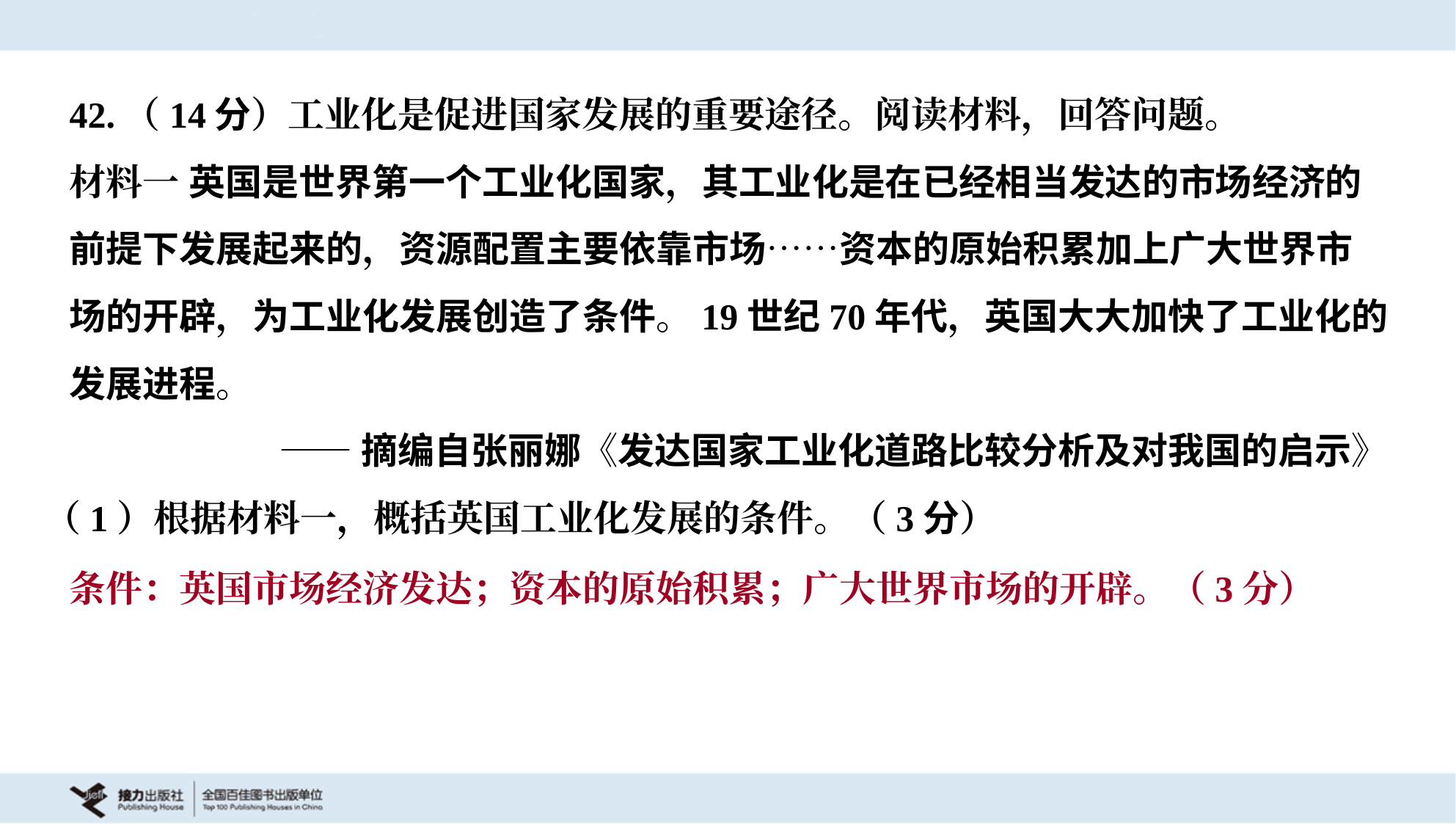

42.（14分）工业化是促进国家发展的重要途径。阅读材料，回答问题。
材料一 英国是世界第一个工业化国家，其工业化是在已经相当发达的市场经济的
前提下发展起来的，资源配置主要依靠市场……资本的原始积累加上广大世界市
场的开辟，为工业化发展创造了条件。19世纪70年代，英国大大加快了工业化的
发展进程。
——摘编自张丽娜《发达国家工业化道路比较分析及对我国的启示》
（1）根据材料一，概括英国工业化发展的条件。（3分）
条件：英国市场经济发达；资本的原始积累；广大世界市场的开辟。（3分）